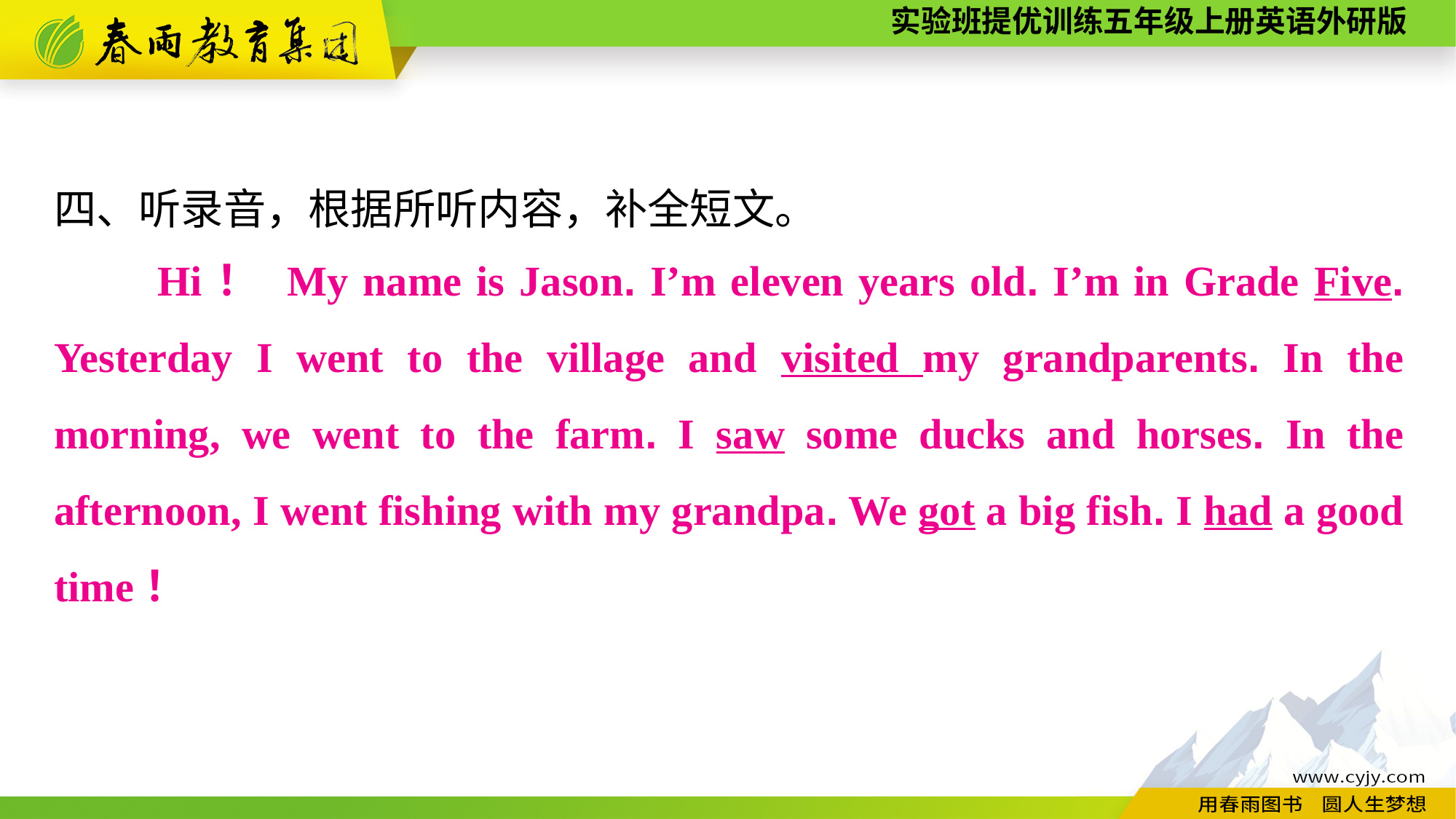

四、听录音，根据所听内容，补全短文。
　　Hi！ My name is Jason. I’m eleven years old. I’m in Grade Five. Yesterday I went to the village and visited my grandparents. In the morning, we went to the farm. I saw some ducks and horses. In the afternoon, I went fishing with my grandpa. We got a big fish. I had a good time！